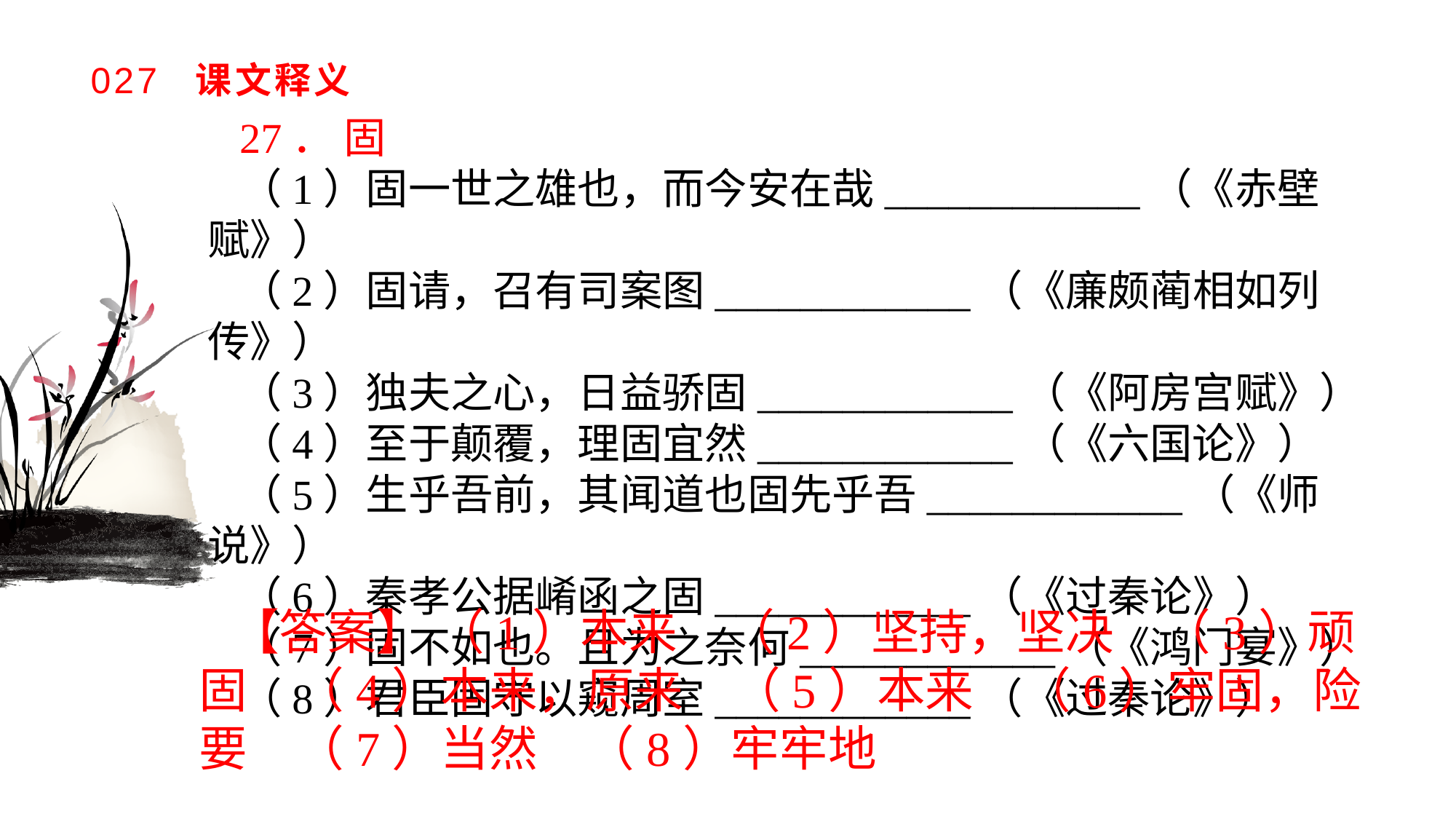

# 027  课文释义
27． 固
（1）固一世之雄也，而今安在哉____________（《赤壁赋》）（2）固请，召有司案图____________（《廉颇蔺相如列传》）（3）独夫之心，日益骄固____________（《阿房宫赋》）（4）至于颠覆，理固宜然____________（《六国论》）（5）生乎吾前，其闻道也固先乎吾____________（《师说》）（6）秦孝公据崤函之固____________（《过秦论》）（7）固不如也。且为之奈何____________（《鸿门宴》）（8）君臣固守以窥周室____________（《过秦论》）
【答案】 （1）本来　（2）坚持，坚决　（3）顽固　（4）本来，原来　（5）本来　（6）牢固，险要　（7）当然　（8）牢牢地